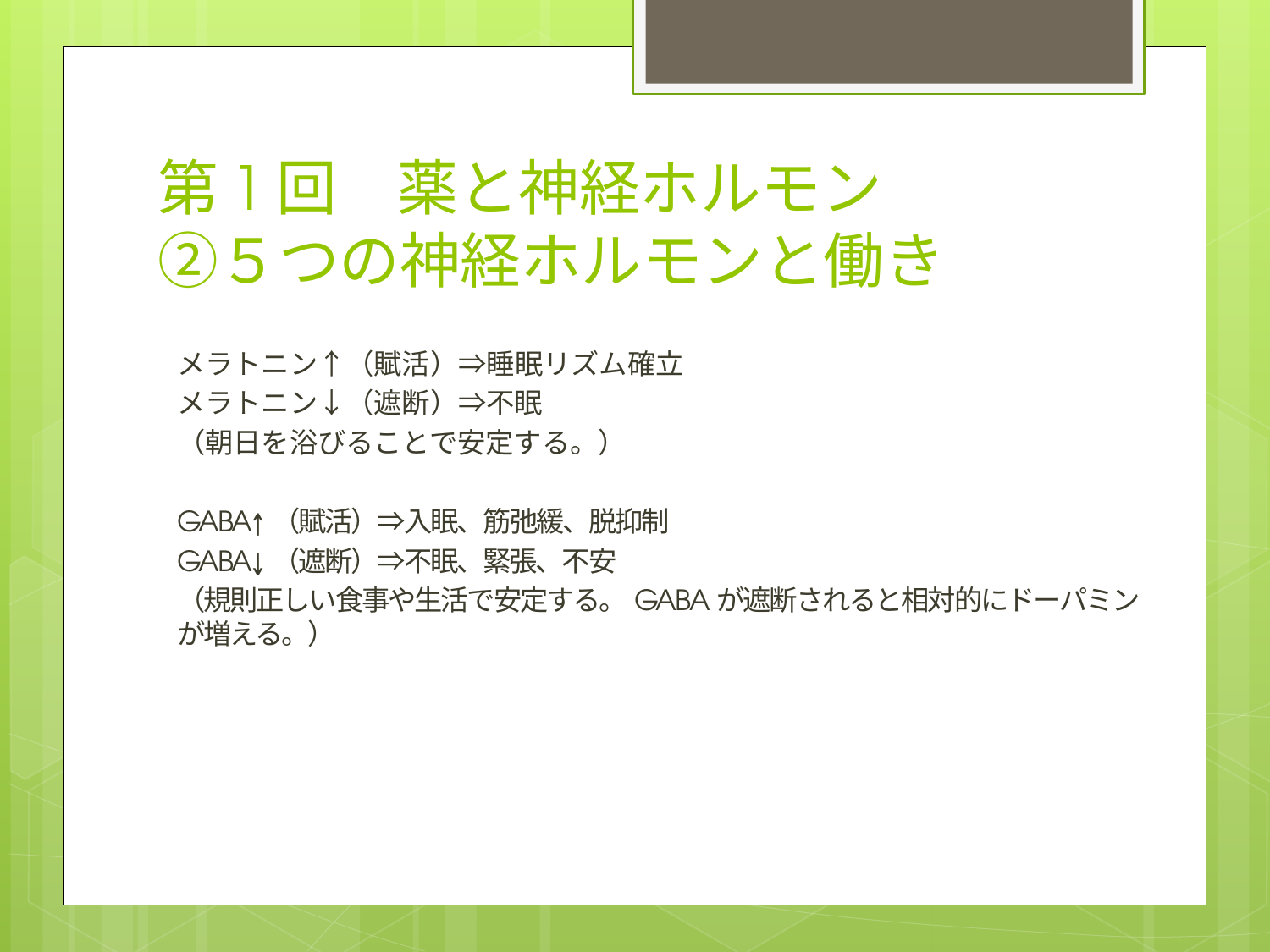

# 第1回　薬と神経ホルモン ②５つの神経ホルモンと働き
メラトニン↑（賦活）⇒睡眠リズム確立
メラトニン↓（遮断）⇒不眠
（朝日を浴びることで安定する。）

GABA↑（賦活）⇒入眠、筋弛緩、脱抑制
GABA↓（遮断）⇒不眠、緊張、不安
（規則正しい食事や生活で安定する。GABAが遮断されると相対的にドーパミンが増える。）